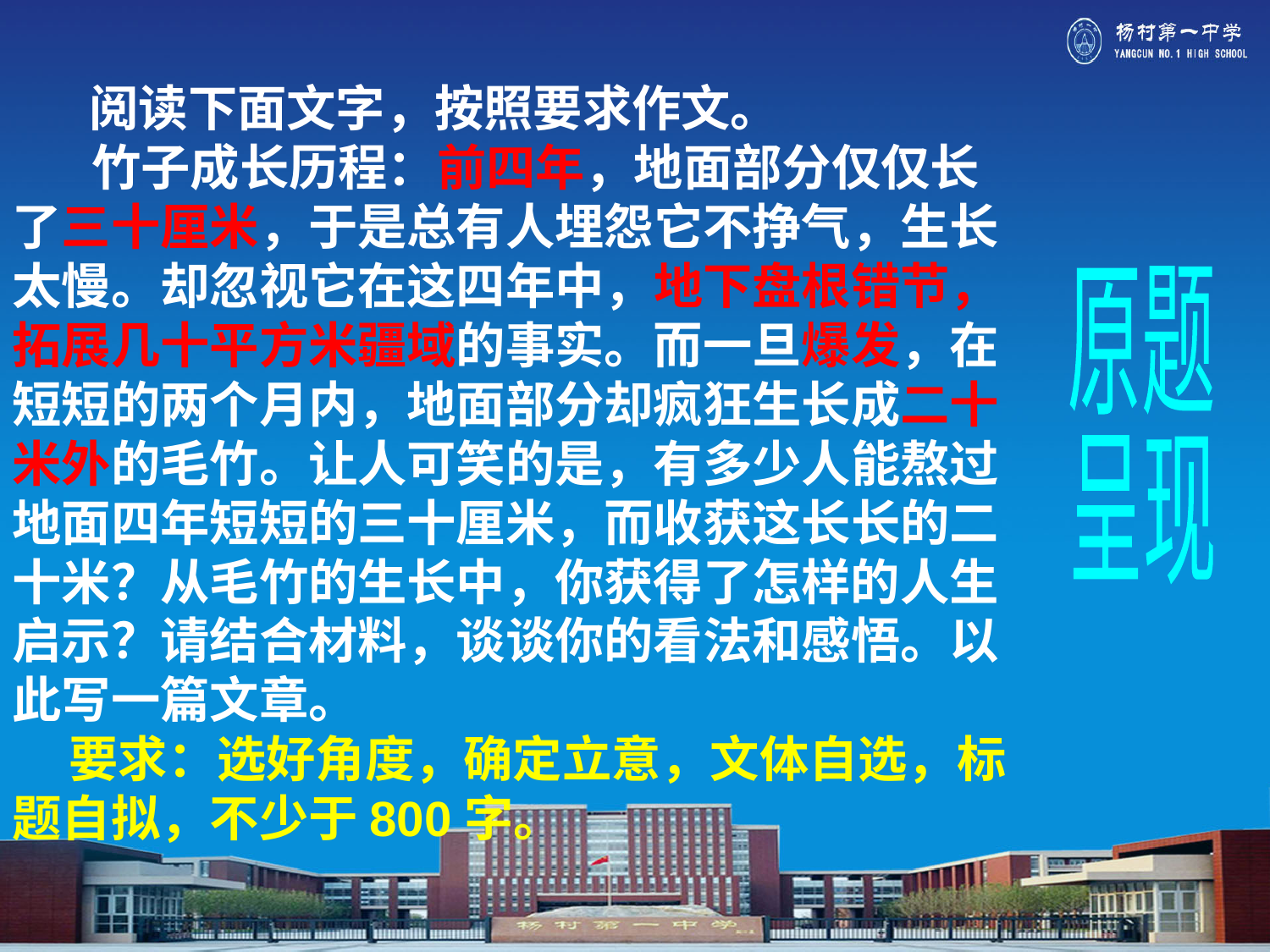

阅读下面文字，按照要求作文。
      竹子成长历程：前四年，地面部分仅仅长了三十厘米，于是总有人埋怨它不挣气，生长太慢。却忽视它在这四年中，地下盘根错节，拓展几十平方米疆域的事实。而一旦爆发，在短短的两个月内，地面部分却疯狂生长成二十米外的毛竹。让人可笑的是，有多少人能熬过地面四年短短的三十厘米，而收获这长长的二十米？从毛竹的生长中，你获得了怎样的人生启示？请结合材料，谈谈你的看法和感悟。以此写一篇文章。
    要求：选好角度，确定立意，文体自选，标题自拟，不少于800字。

原题
呈现